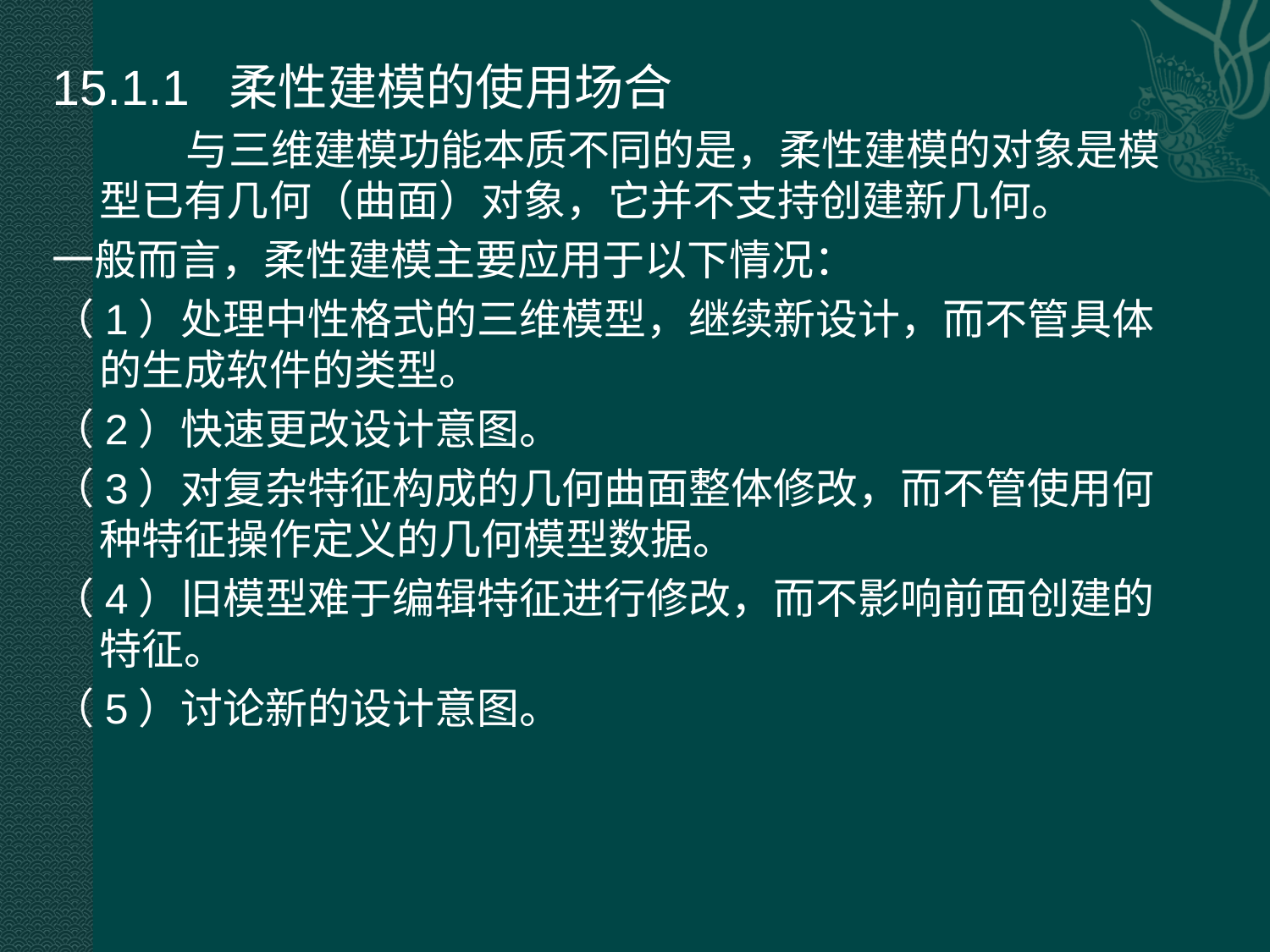

15.1.1  柔性建模的使用场合
             与三维建模功能本质不同的是，柔性建模的对象是模型已有几何（曲面）对象，它并不支持创建新几何。
一般而言，柔性建模主要应用于以下情况：
（1）处理中性格式的三维模型，继续新设计，而不管具体的生成软件的类型。
（2）快速更改设计意图。
（3）对复杂特征构成的几何曲面整体修改，而不管使用何种特征操作定义的几何模型数据。
（4）旧模型难于编辑特征进行修改，而不影响前面创建的特征。
（5）讨论新的设计意图。